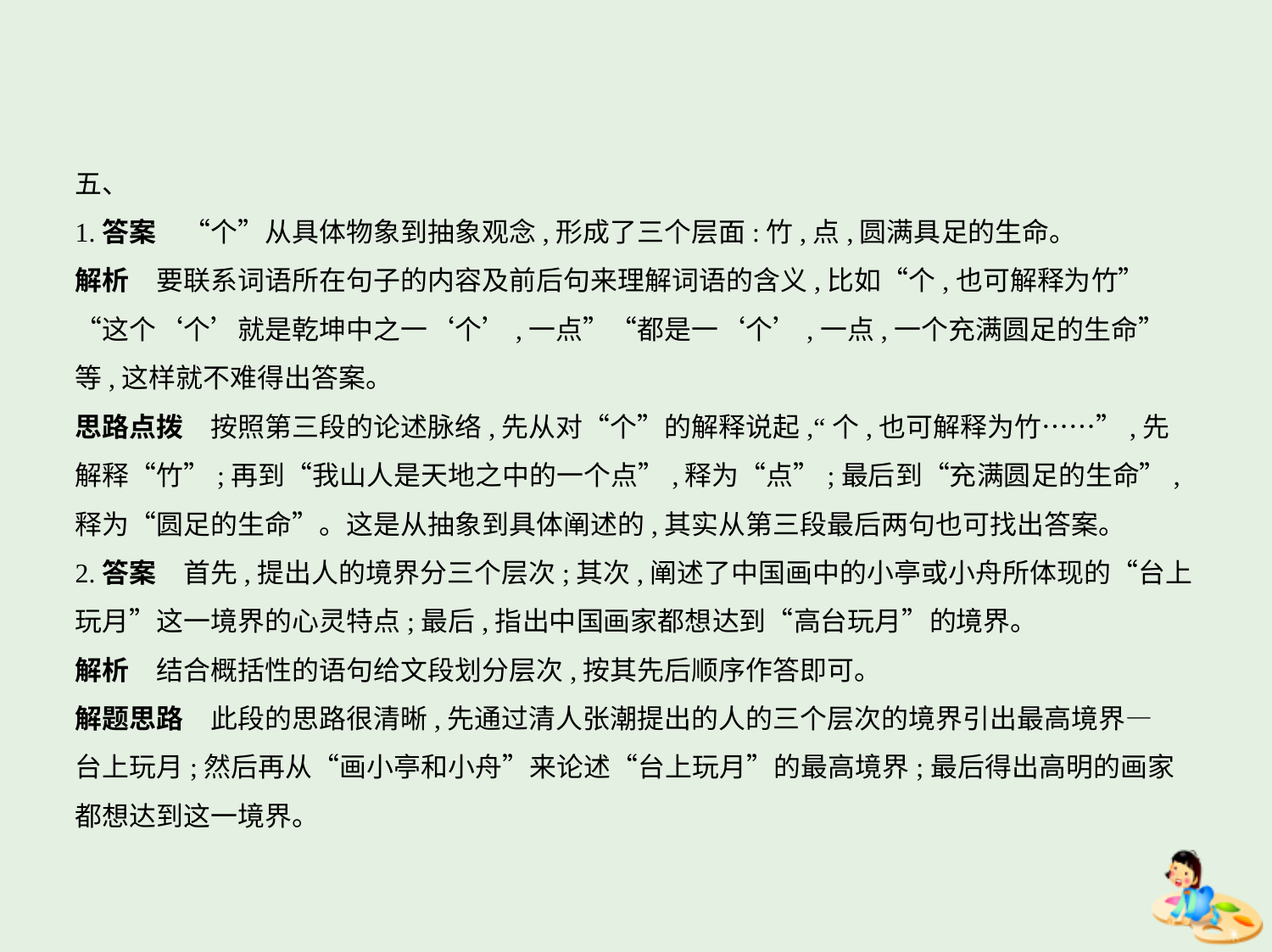

五、
1.答案　“个”从具体物象到抽象观念,形成了三个层面:竹,点,圆满具足的生命。
解析　要联系词语所在句子的内容及前后句来理解词语的含义,比如“个,也可解释为竹”
“这个‘个’就是乾坤中之一‘个’,一点”“都是一‘个’,一点,一个充满圆足的生命”
等,这样就不难得出答案。
思路点拨　按照第三段的论述脉络,先从对“个”的解释说起,“个,也可解释为竹……”,先
解释“竹”;再到“我山人是天地之中的一个点”,释为“点”;最后到“充满圆足的生命”,
释为“圆足的生命”。这是从抽象到具体阐述的,其实从第三段最后两句也可找出答案。
2.答案　首先,提出人的境界分三个层次;其次,阐述了中国画中的小亭或小舟所体现的“台上
玩月”这一境界的心灵特点;最后,指出中国画家都想达到“高台玩月”的境界。
解析　结合概括性的语句给文段划分层次,按其先后顺序作答即可。
解题思路　此段的思路很清晰,先通过清人张潮提出的人的三个层次的境界引出最高境界—
台上玩月;然后再从“画小亭和小舟”来论述“台上玩月”的最高境界;最后得出高明的画家
都想达到这一境界。